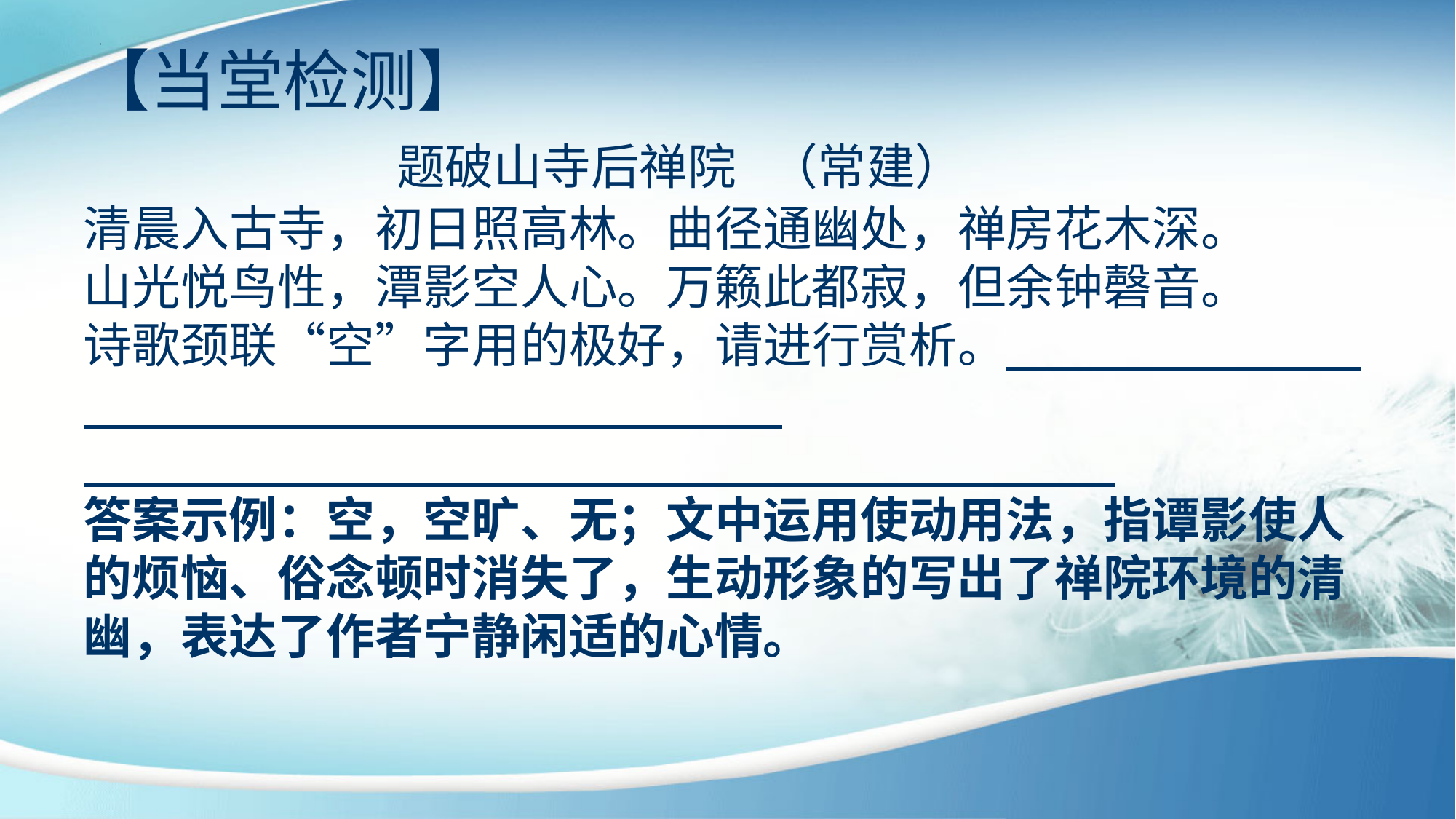

【当堂检测】
                     题破山寺后禅院   （常建）
清晨入古寺，初日照高林。曲径通幽处，禅房花木深。
山光悦鸟性，潭影空人心。万籁此都寂，但余钟磬音。
诗歌颈联“空”字用的极好，请进行赏析。
答案示例：空，空旷、无；文中运用使动用法，指谭影使人的烦恼、俗念顿时消失了，生动形象的写出了禅院环境的清幽，表达了作者宁静闲适的心情。